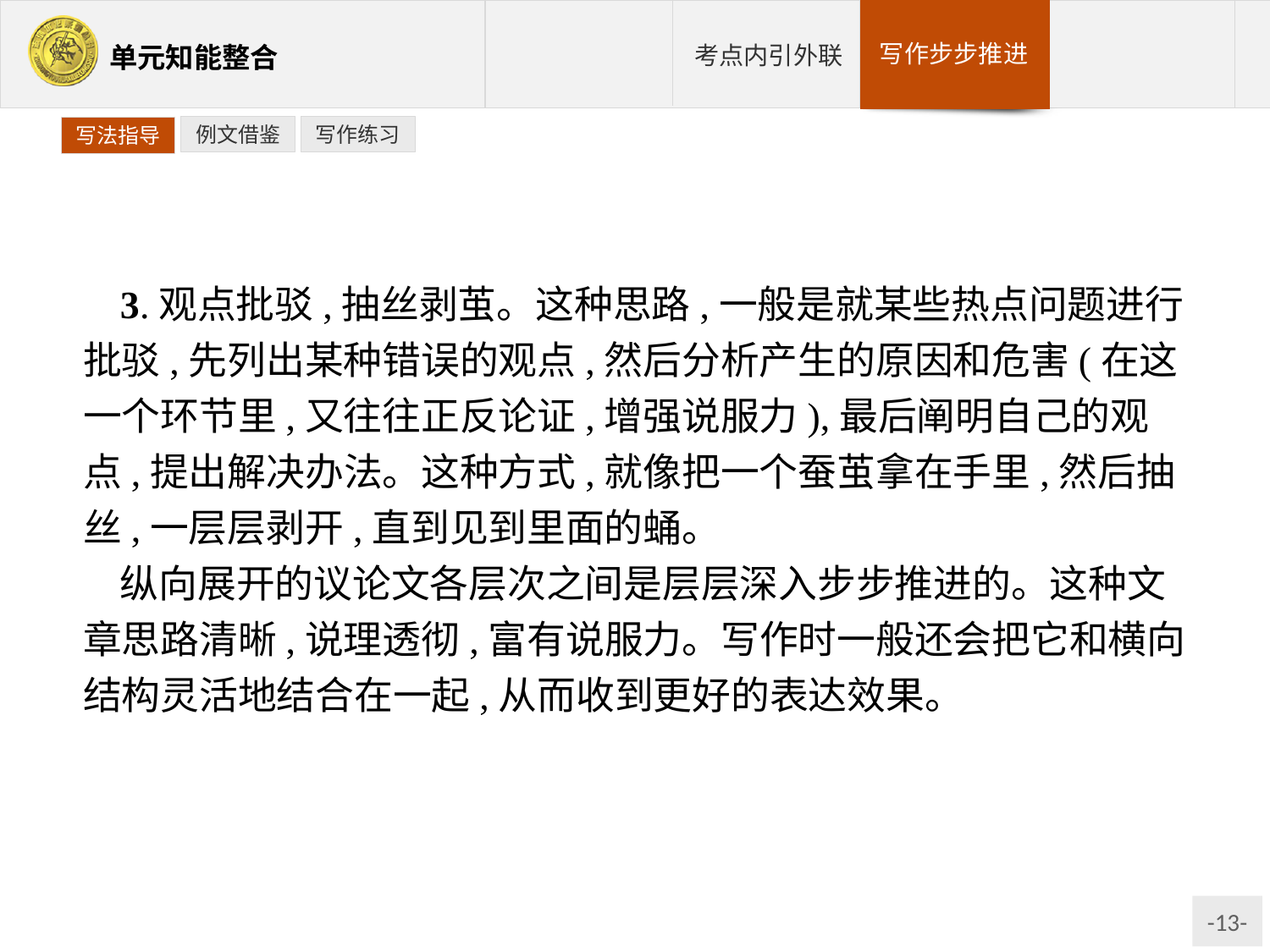

例文借鉴
写作练习
写法指导
3.观点批驳,抽丝剥茧。这种思路,一般是就某些热点问题进行批驳,先列出某种错误的观点,然后分析产生的原因和危害(在这一个环节里,又往往正反论证,增强说服力),最后阐明自己的观点,提出解决办法。这种方式,就像把一个蚕茧拿在手里,然后抽丝,一层层剥开,直到见到里面的蛹。
纵向展开的议论文各层次之间是层层深入步步推进的。这种文章思路清晰,说理透彻,富有说服力。写作时一般还会把它和横向结构灵活地结合在一起,从而收到更好的表达效果。